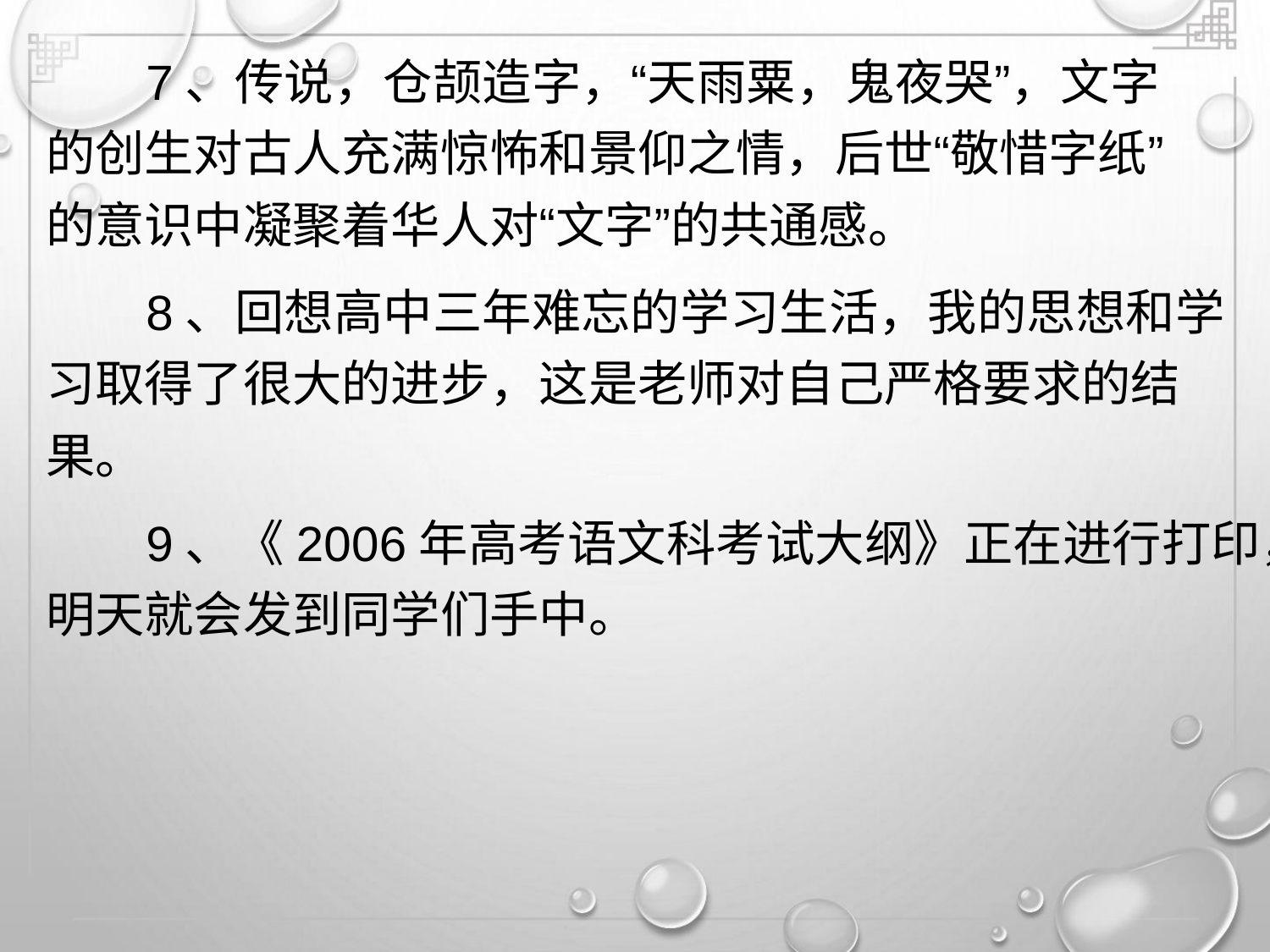

7、传说，仓颉造字，“天雨粟，鬼夜哭”，文字
的创生对古人充满惊怖和景仰之情，后世“敬惜字纸”
的意识中凝聚着华人对“文字”的共通感。
8、回想高中三年难忘的学习生活，我的思想和学
习取得了很大的进步，这是老师对自己严格要求的结
果。
9、《2006年高考语文科考试大纲》正在进行打印，
明天就会发到同学们手中。